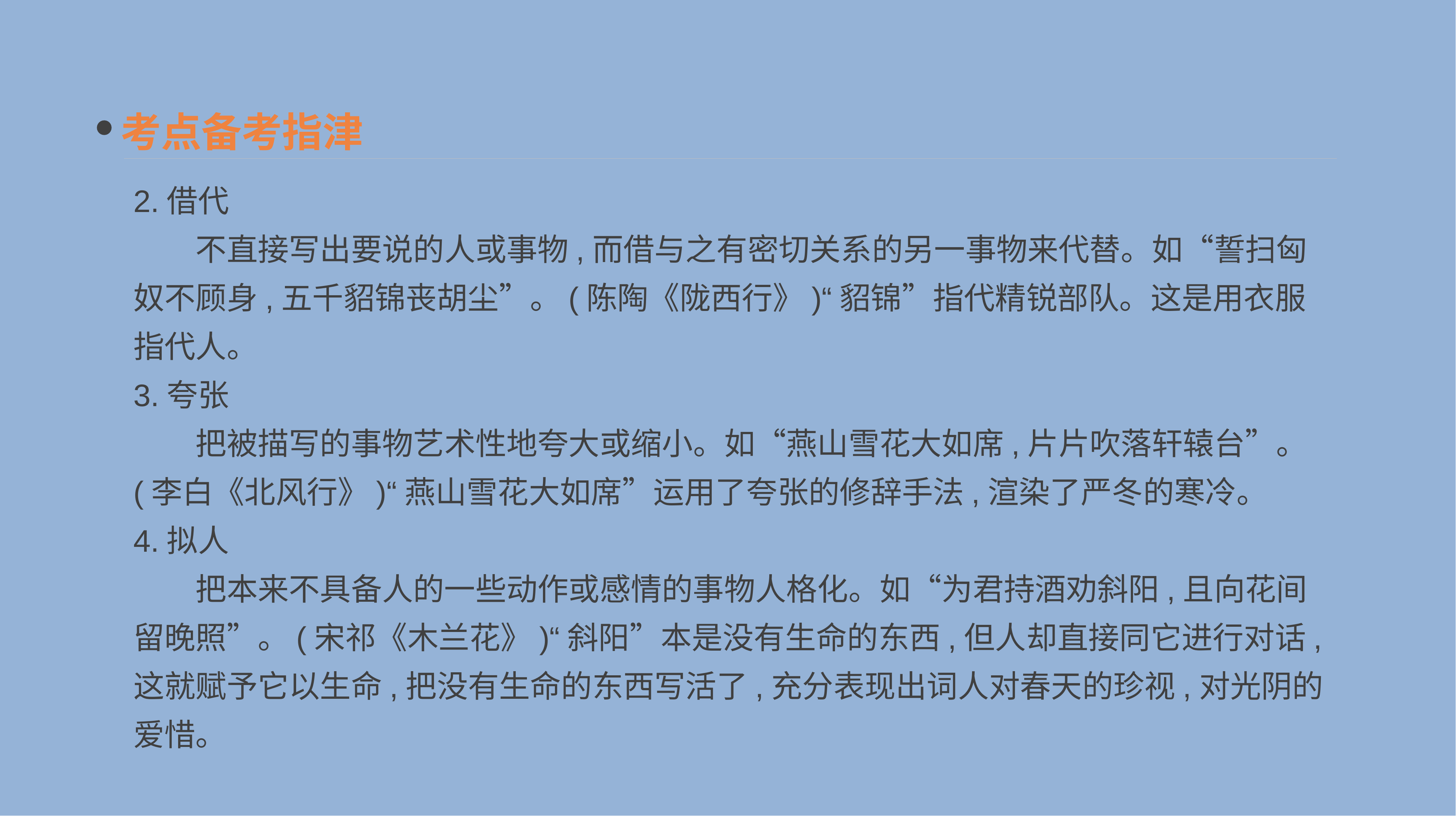

考点备考指津

2.借代
　　不直接写出要说的人或事物,而借与之有密切关系的另一事物来代替。如“誓扫匈奴不顾身,五千貂锦丧胡尘”。(陈陶《陇西行》)“貂锦”指代精锐部队。这是用衣服指代人。
3.夸张
　　把被描写的事物艺术性地夸大或缩小。如“燕山雪花大如席,片片吹落轩辕台”。(李白《北风行》)“燕山雪花大如席”运用了夸张的修辞手法,渲染了严冬的寒冷。
4.拟人
　　把本来不具备人的一些动作或感情的事物人格化。如“为君持酒劝斜阳,且向花间留晚照”。(宋祁《木兰花》)“斜阳”本是没有生命的东西,但人却直接同它进行对话,这就赋予它以生命,把没有生命的东西写活了,充分表现出词人对春天的珍视,对光阴的爱惜。